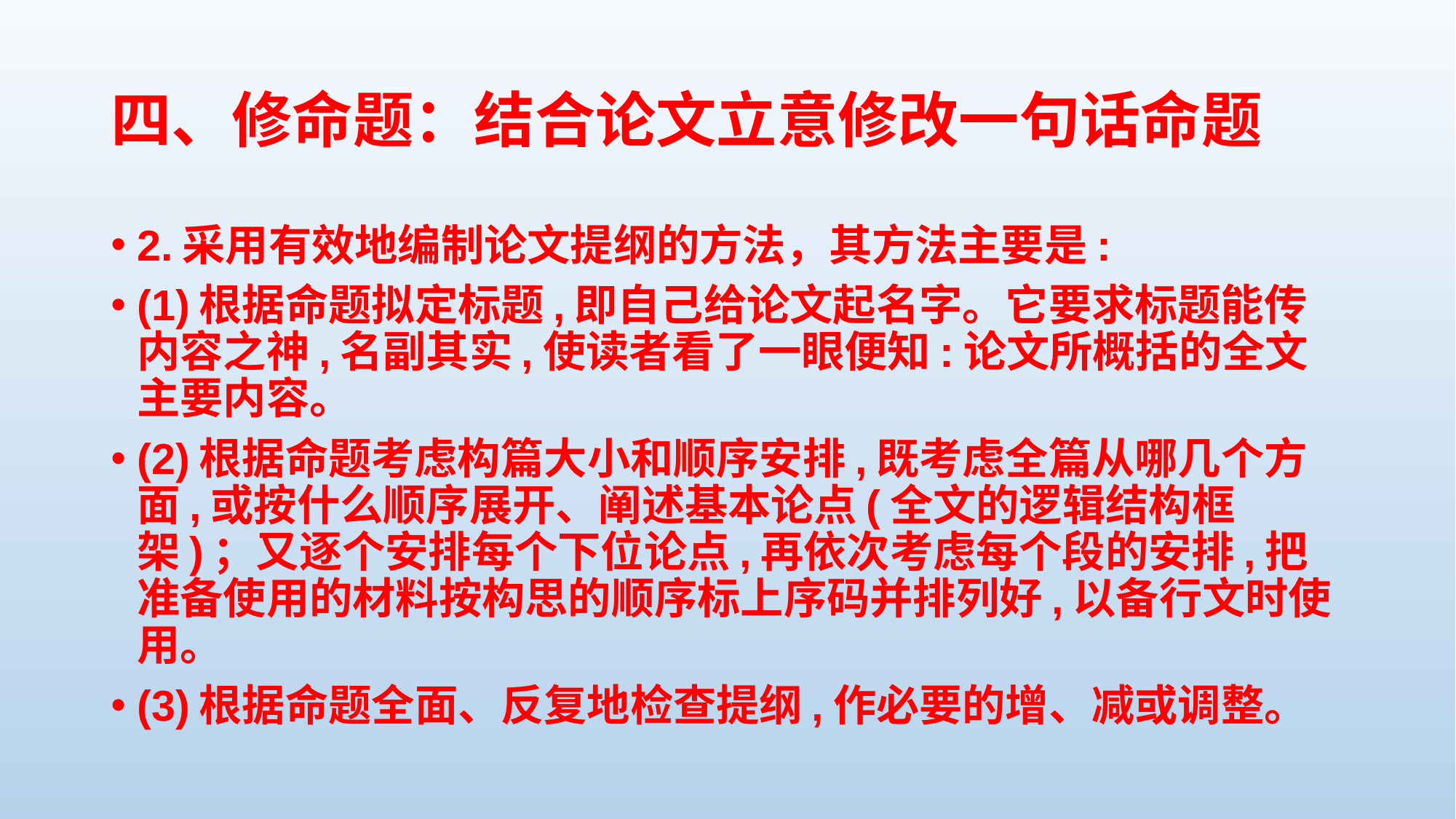

# 四、修命题：结合论文立意修改一句话命题
2.采用有效地编制论文提纲的方法，其方法主要是:
(1)根据命题拟定标题,即自己给论文起名字。它要求标题能传内容之神,名副其实,使读者看了一眼便知:论文所概括的全文主要内容。
(2)根据命题考虑构篇大小和顺序安排,既考虑全篇从哪几个方面,或按什么顺序展开、阐述基本论点(全文的逻辑结构框架)；又逐个安排每个下位论点,再依次考虑每个段的安排,把准备使用的材料按构思的顺序标上序码并排列好,以备行文时使用。
(3)根据命题全面、反复地检查提纲,作必要的增、减或调整。